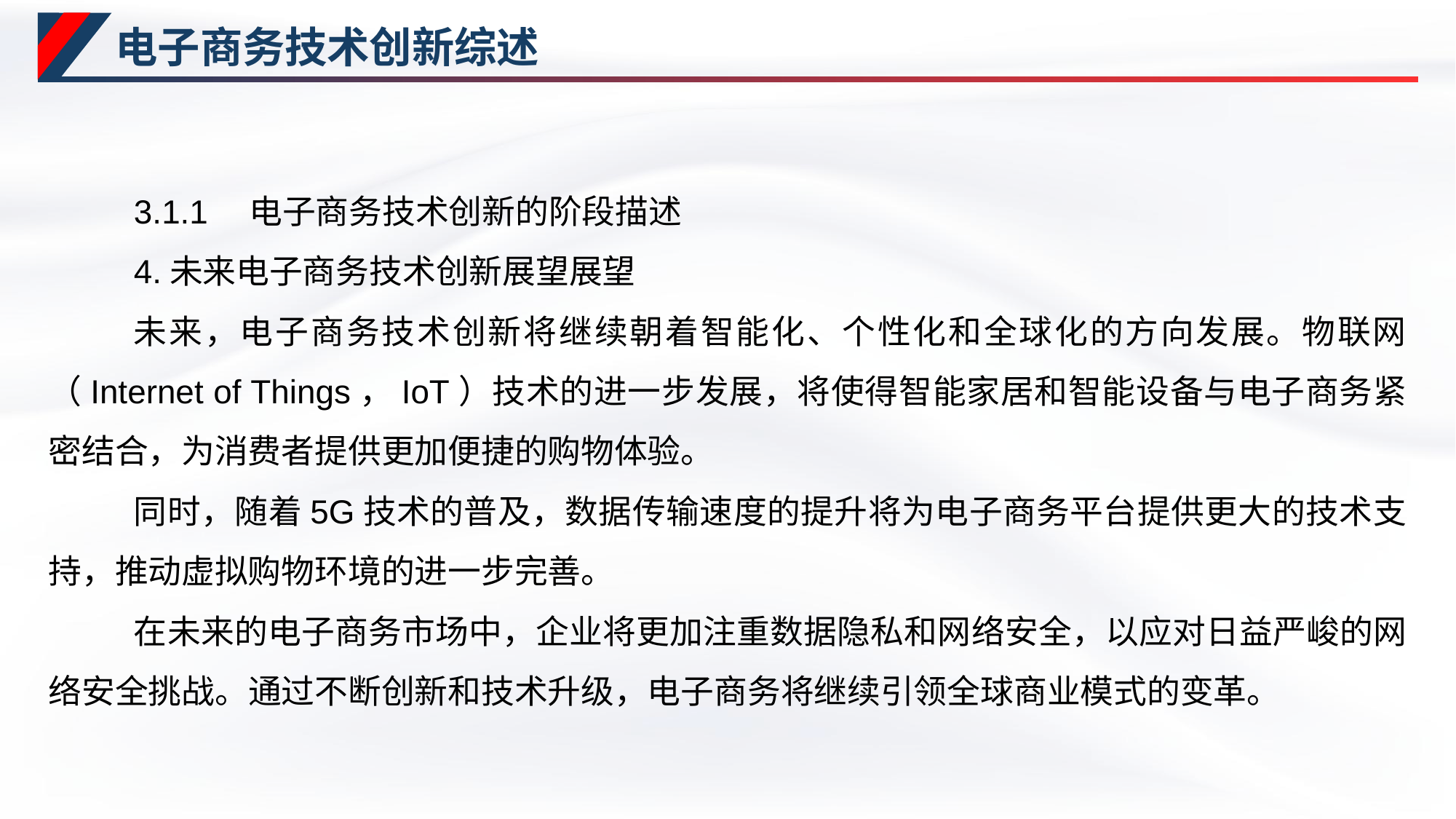

# 电子商务技术创新综述
3.1.1　电子商务技术创新的阶段描述
4.未来电子商务技术创新展望展望
未来，电子商务技术创新将继续朝着智能化、个性化和全球化的方向发展。物联网（Internet of Things，IoT）技术的进一步发展，将使得智能家居和智能设备与电子商务紧密结合，为消费者提供更加便捷的购物体验。
同时，随着5G技术的普及，数据传输速度的提升将为电子商务平台提供更大的技术支持，推动虚拟购物环境的进一步完善。
在未来的电子商务市场中，企业将更加注重数据隐私和网络安全，以应对日益严峻的网络安全挑战。通过不断创新和技术升级，电子商务将继续引领全球商业模式的变革。